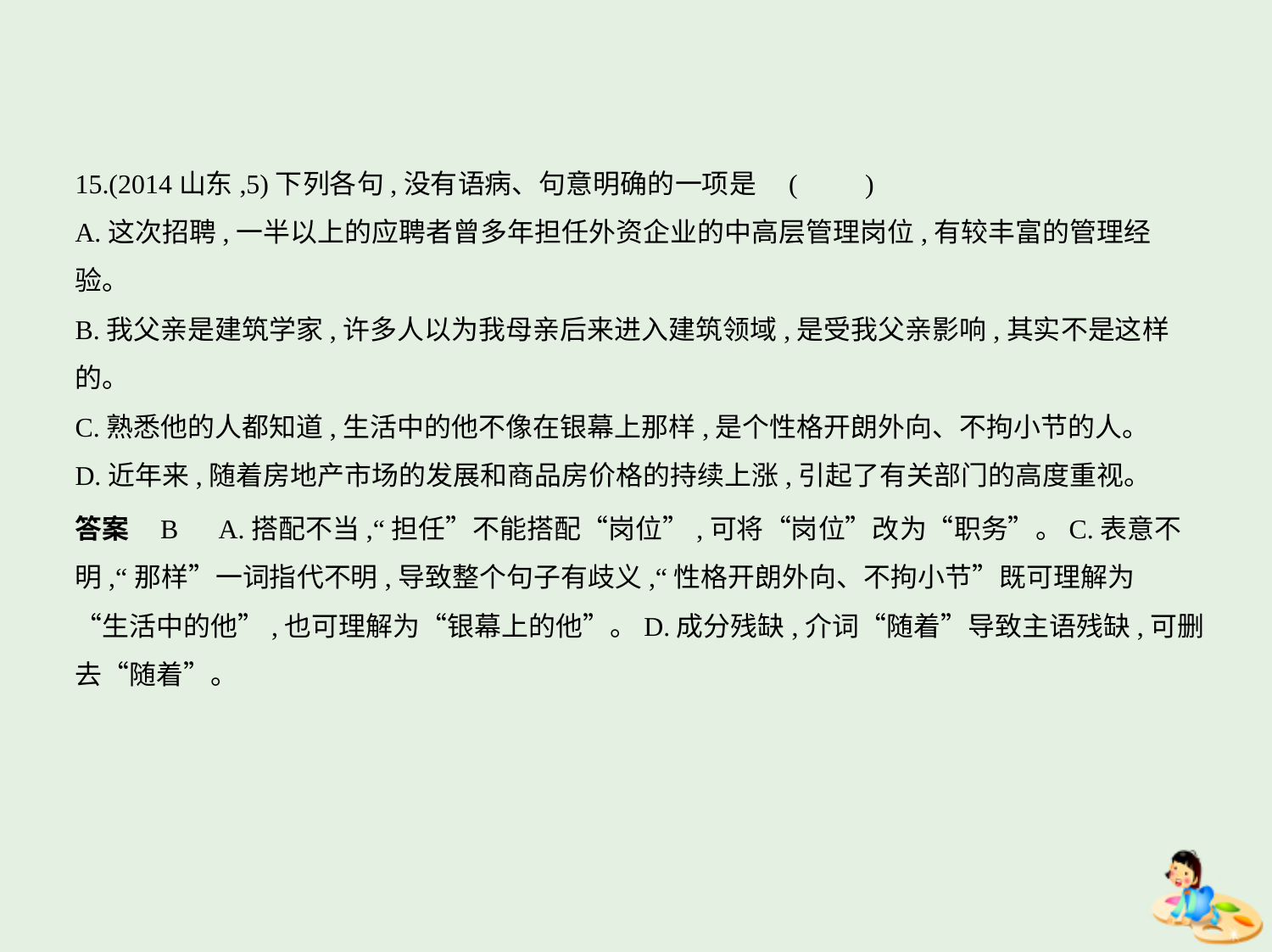

15.(2014山东,5)下列各句,没有语病、句意明确的一项是 (　　)
A.这次招聘,一半以上的应聘者曾多年担任外资企业的中高层管理岗位,有较丰富的管理经
验。
B.我父亲是建筑学家,许多人以为我母亲后来进入建筑领域,是受我父亲影响,其实不是这样
的。
C.熟悉他的人都知道,生活中的他不像在银幕上那样,是个性格开朗外向、不拘小节的人。
D.近年来,随着房地产市场的发展和商品房价格的持续上涨,引起了有关部门的高度重视。
答案    B　A.搭配不当,“担任”不能搭配“岗位”,可将“岗位”改为“职务”。C.表意不
明,“那样”一词指代不明,导致整个句子有歧义,“性格开朗外向、不拘小节”既可理解为
“生活中的他”,也可理解为“银幕上的他”。D.成分残缺,介词“随着”导致主语残缺,可删
去“随着”。